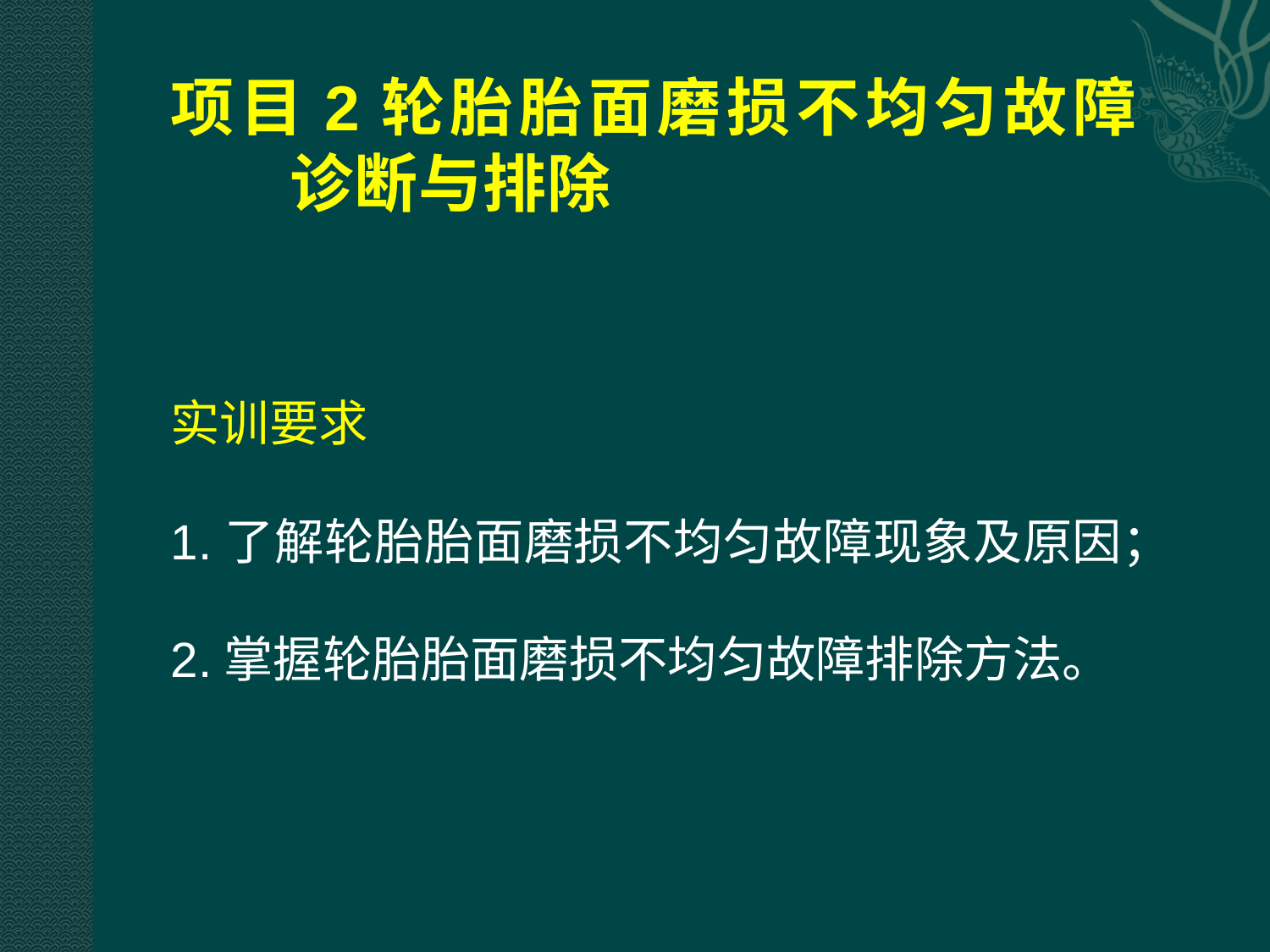

# 项目2轮胎胎面磨损不均匀故障 诊断与排除
实训要求
1.了解轮胎胎面磨损不均匀故障现象及原因；
2.掌握轮胎胎面磨损不均匀故障排除方法。